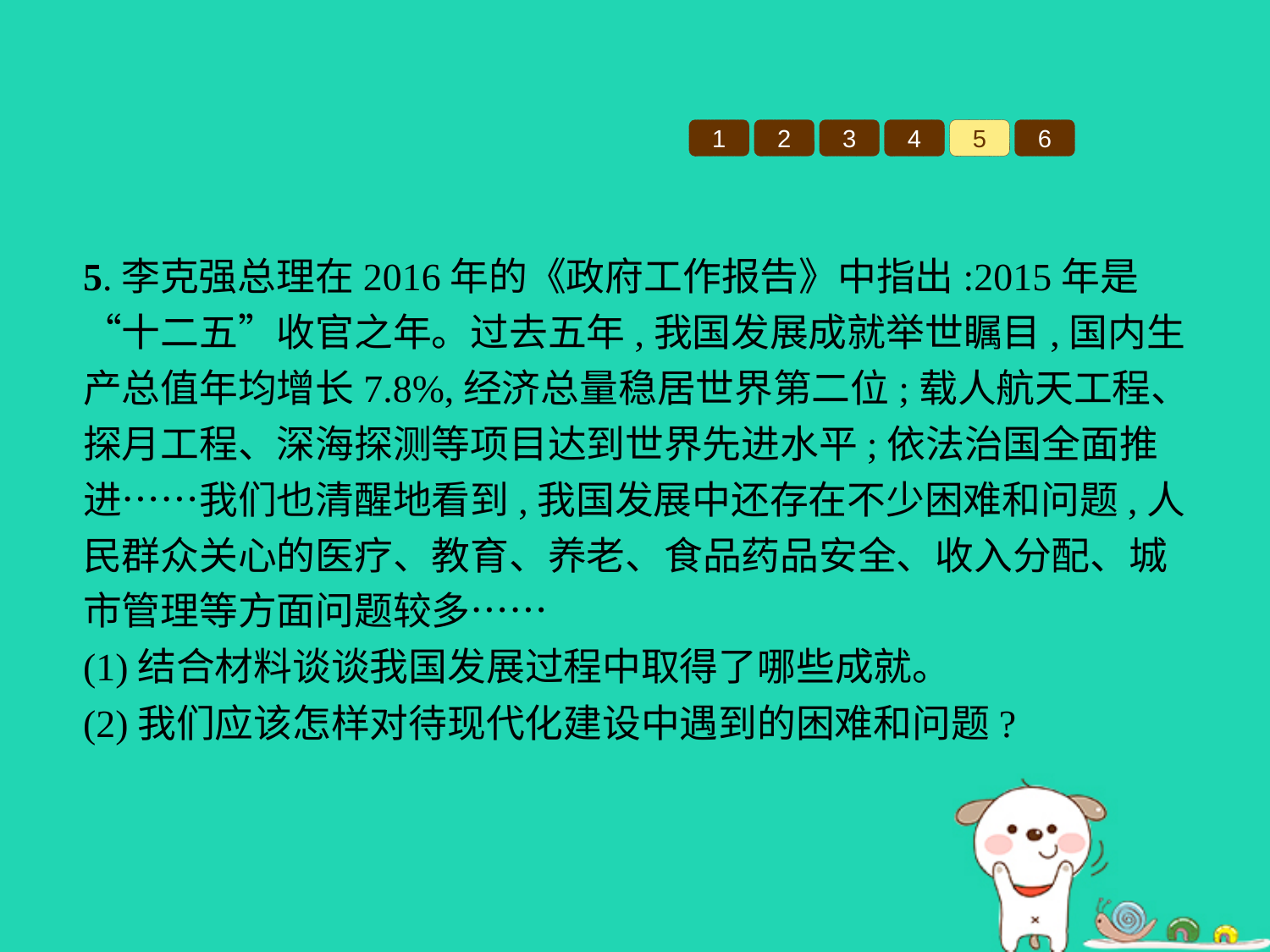

1
2
3
4
5
6
5.李克强总理在2016年的《政府工作报告》中指出:2015年是“十二五”收官之年。过去五年,我国发展成就举世瞩目,国内生产总值年均增长7.8%,经济总量稳居世界第二位;载人航天工程、探月工程、深海探测等项目达到世界先进水平;依法治国全面推进……我们也清醒地看到,我国发展中还存在不少困难和问题,人民群众关心的医疗、教育、养老、食品药品安全、收入分配、城市管理等方面问题较多……
(1)结合材料谈谈我国发展过程中取得了哪些成就。
(2)我们应该怎样对待现代化建设中遇到的困难和问题?